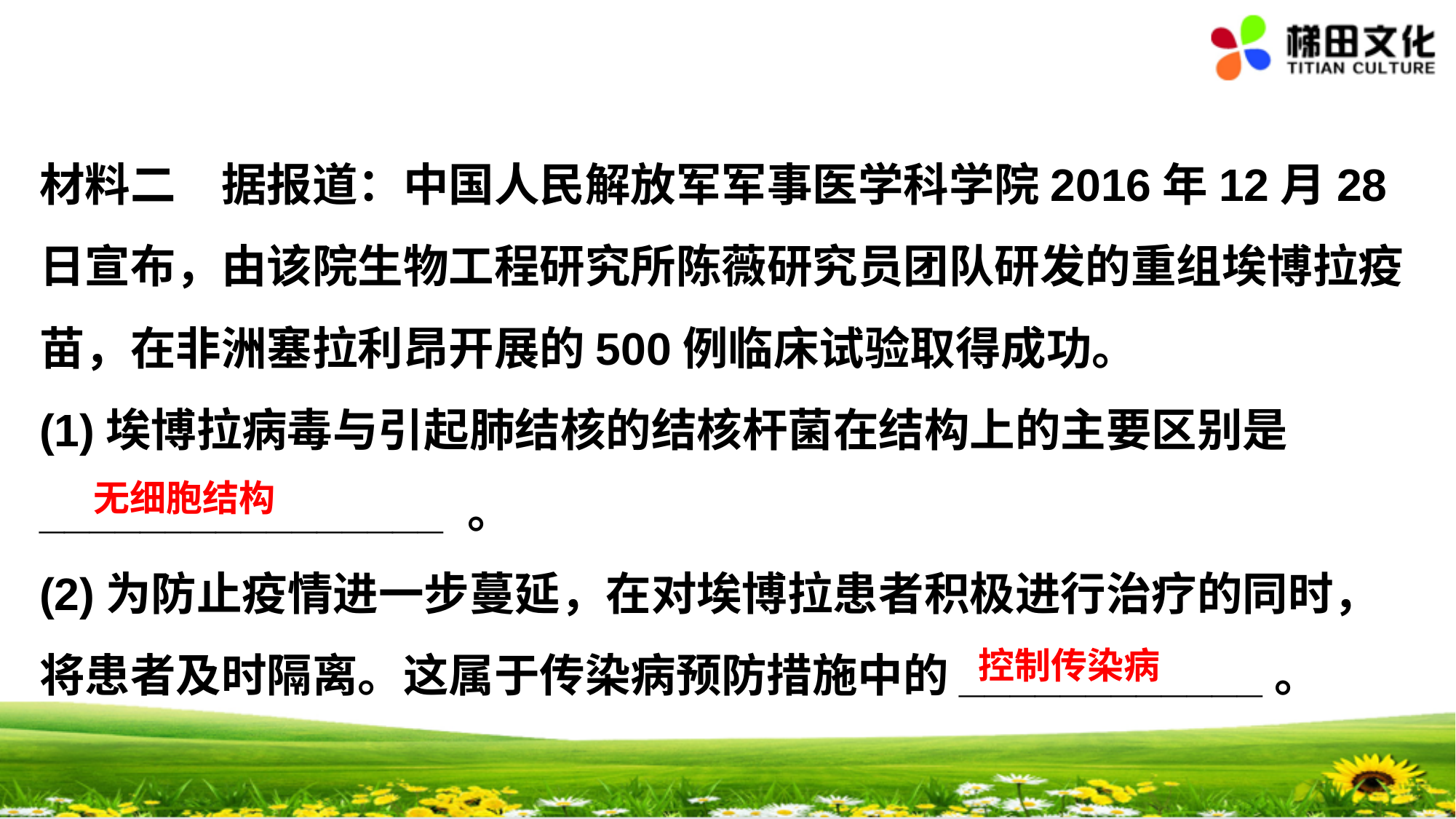

材料二　据报道：中国人民解放军军事医学科学院2016年12月28日宣布，由该院生物工程研究所陈薇研究员团队研发的重组埃博拉疫苗，在非洲塞拉利昂开展的500例临床试验取得成功。
(1)埃博拉病毒与引起肺结核的结核杆菌在结构上的主要区别是________________ 。
(2)为防止疫情进一步蔓延，在对埃博拉患者积极进行治疗的同时，将患者及时隔离。这属于传染病预防措施中的____________。

无细胞结构
控制传染病